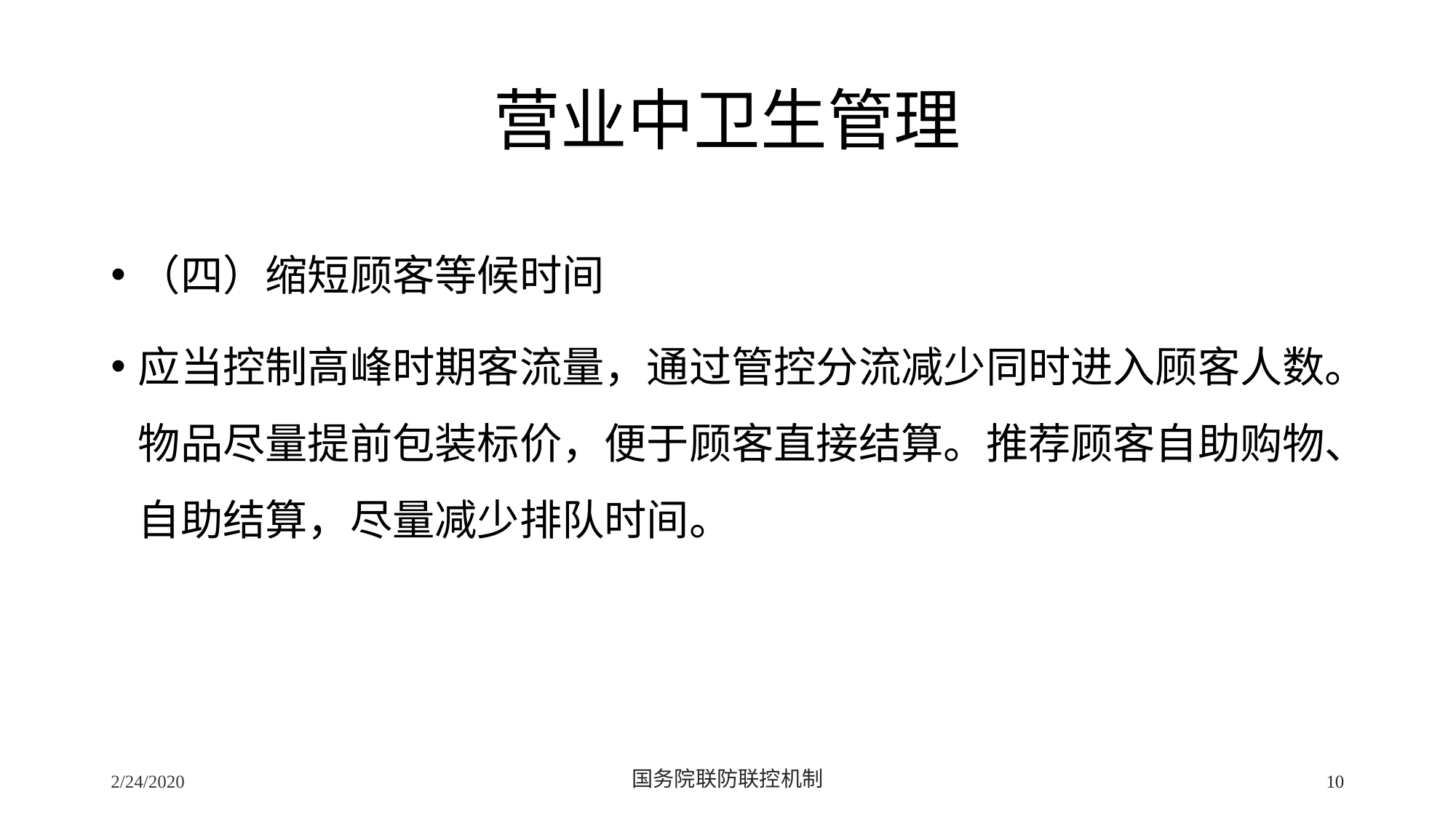

# 营业中卫生管理
（四）缩短顾客等候时间
应当控制高峰时期客流量，通过管控分流减少同时进入顾客人数。物品尽量提前包装标价，便于顾客直接结算。推荐顾客自助购物、自助结算，尽量减少排队时间。
2/24/2020
国务院联防联控机制
10